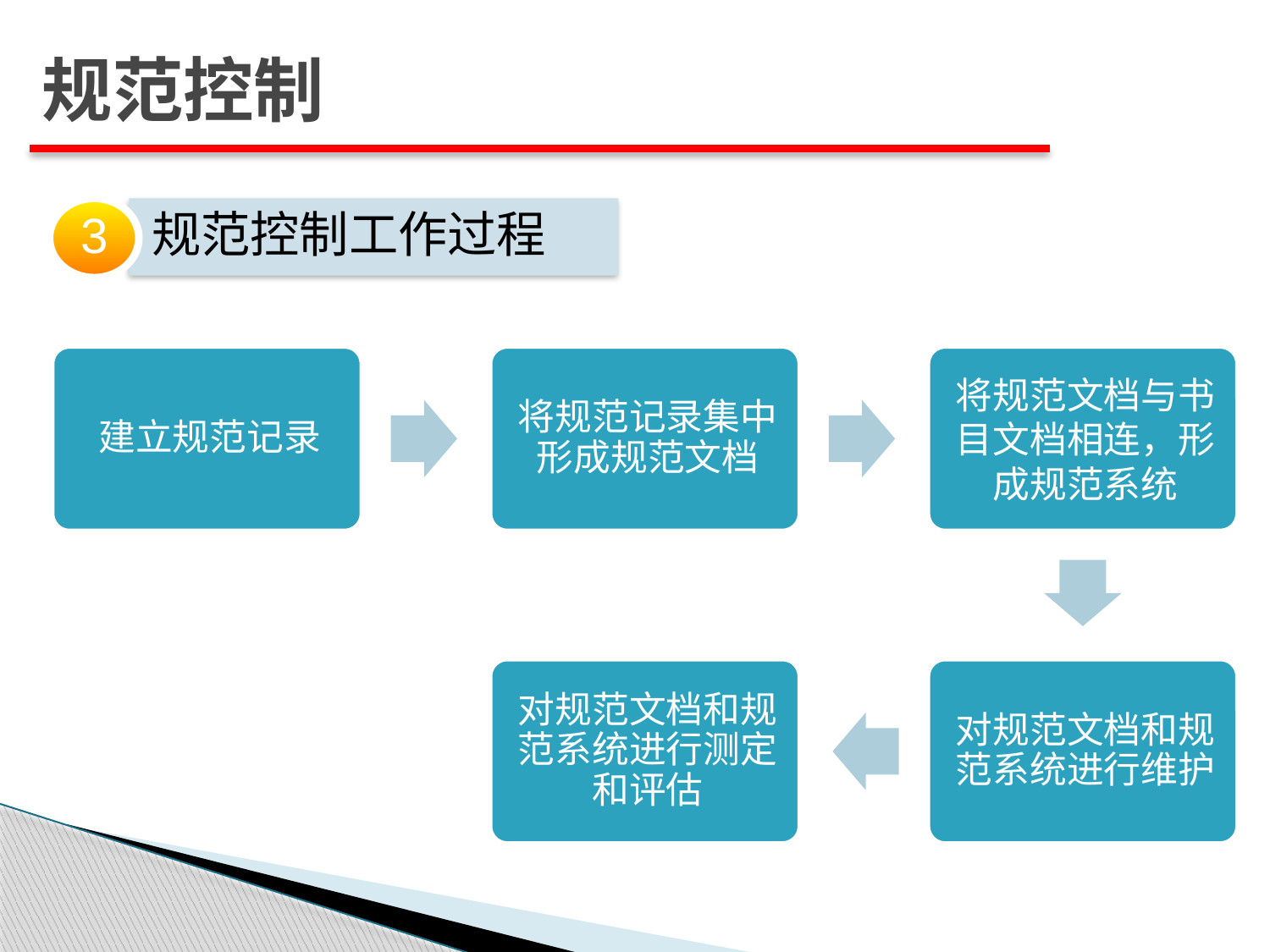

规范控制
3
规范控制工作过程
建立规范记录

将规范记录集中形成规范文档

将规范文档与书目文档相连，形成规范系统

对规范文档和规范系统进行维护

对规范文档和规范系统进行测定和评估